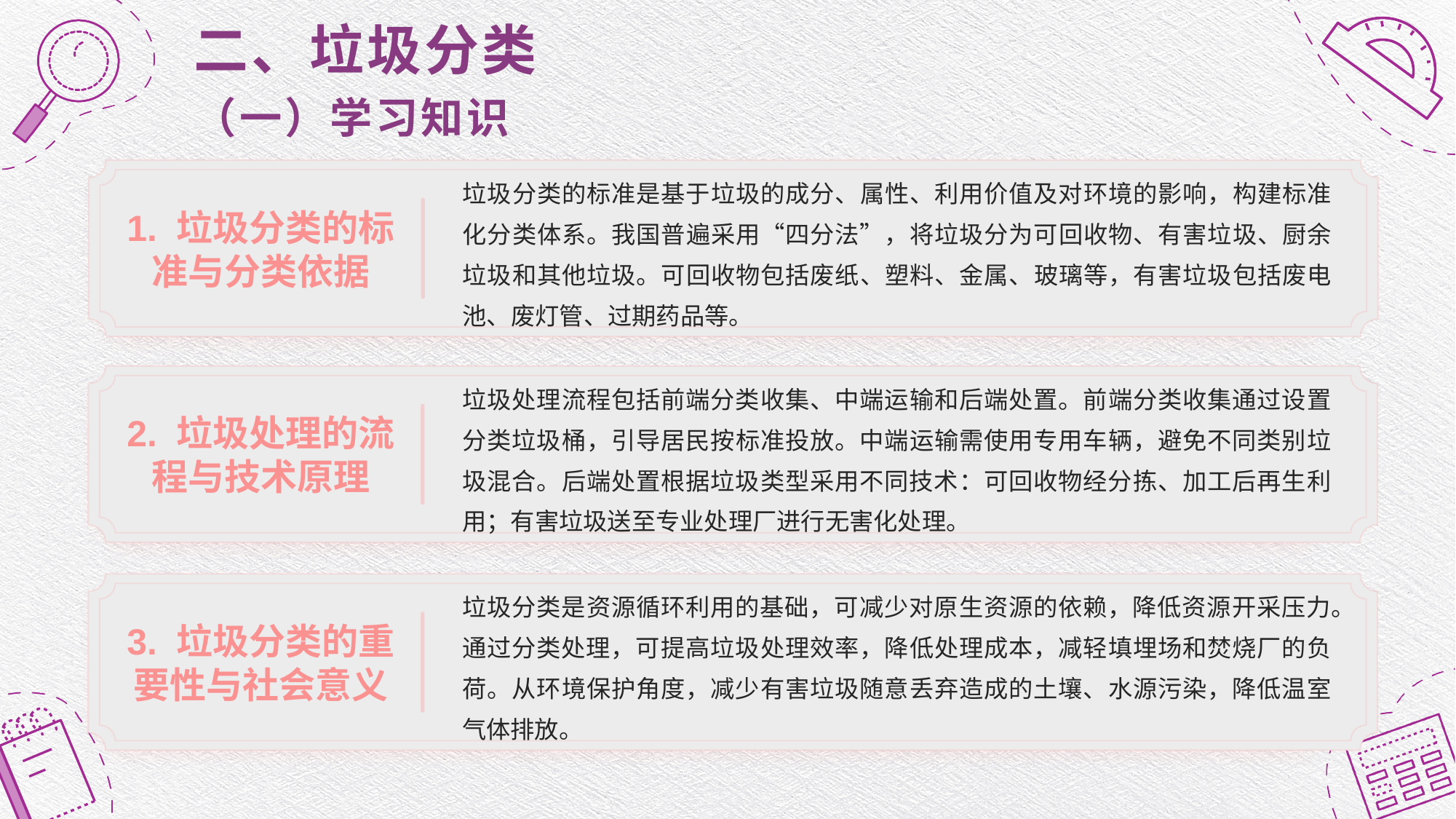

# 二、垃圾分类 （一）学习知识

垃圾分类的标准是基于垃圾的成分、属性、利用价值及对环境的影响，构建标准化分类体系。我国普遍采用“四分法”，将垃圾分为可回收物、有害垃圾、厨余垃圾和其他垃圾。可回收物包括废纸、塑料、金属、玻璃等，有害垃圾包括废电池、废灯管、过期药品等。
1. 垃圾分类的标准与分类依据

垃圾处理流程包括前端分类收集、中端运输和后端处置。前端分类收集通过设置分类垃圾桶，引导居民按标准投放。中端运输需使用专用车辆，避免不同类别垃圾混合。后端处置根据垃圾类型采用不同技术：可回收物经分拣、加工后再生利用；有害垃圾送至专业处理厂进行无害化处理。
2. 垃圾处理的流程与技术原理

垃圾分类是资源循环利用的基础，可减少对原生资源的依赖，降低资源开采压力。通过分类处理，可提高垃圾处理效率，降低处理成本，减轻填埋场和焚烧厂的负荷。从环境保护角度，减少有害垃圾随意丢弃造成的土壤、水源污染，降低温室气体排放。
3. 垃圾分类的重要性与社会意义